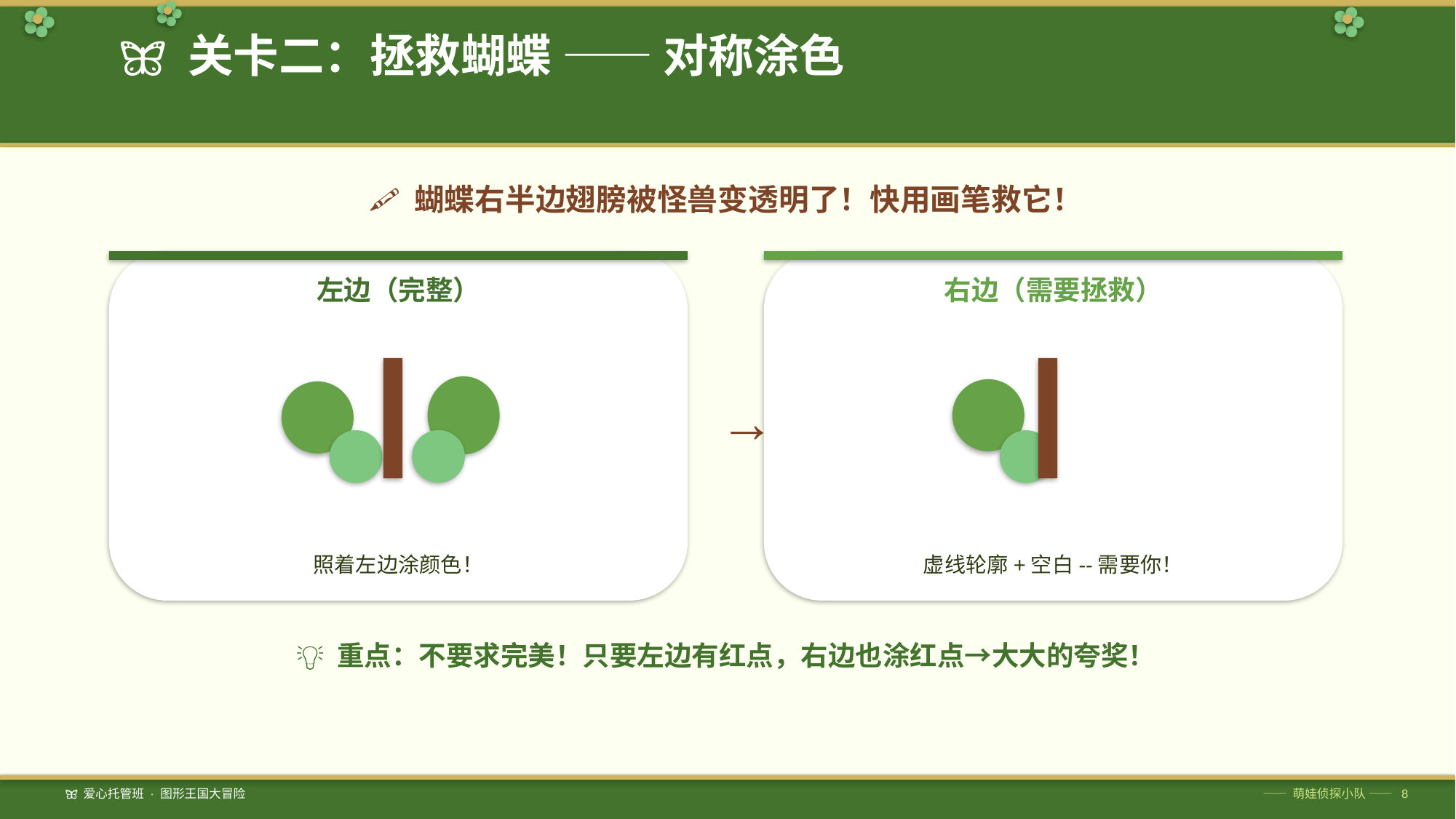

🦋 关卡二：拯救蝴蝶 —— 对称涂色

🖍️ 蝴蝶右半边翅膀被怪兽变透明了！快用画笔救它！

左边（完整）
右边（需要拯救）

→

照着左边涂颜色！
虚线轮廓+空白--需要你！
💡 重点：不要求完美！只要左边有红点，右边也涂红点→大大的夸奖！

🦋 爱心托管班 · 图形王国大冒险
—— 萌娃侦探小队 ——  8